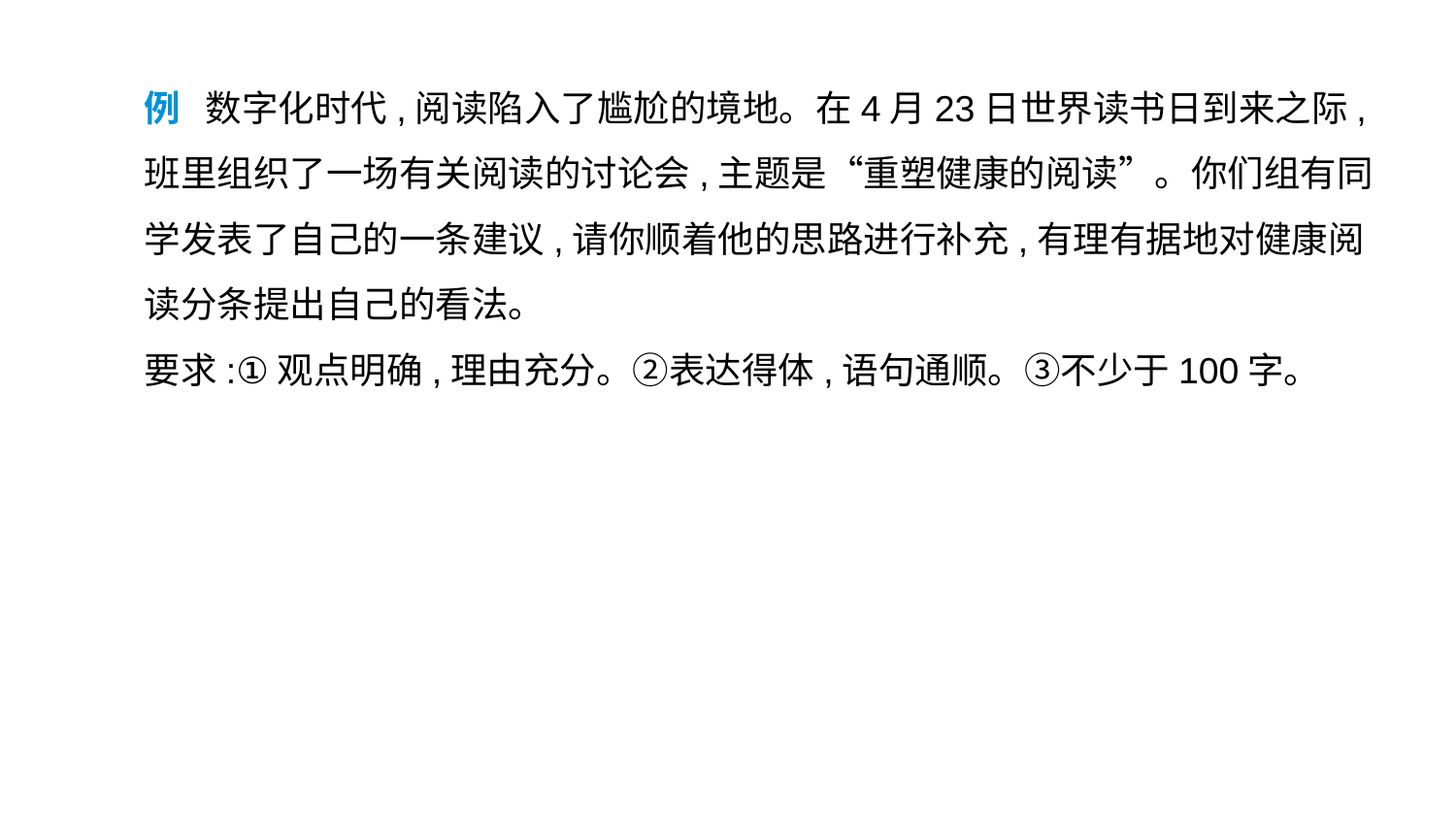

例   数字化时代,阅读陷入了尴尬的境地。在4月23日世界读书日到来之际,班里组织了一场有关阅读的讨论会,主题是“重塑健康的阅读”。你们组有同学发表了自己的一条建议,请你顺着他的思路进行补充,有理有据地对健康阅读分条提出自己的看法。
要求:①观点明确,理由充分。②表达得体,语句通顺。③不少于100字。